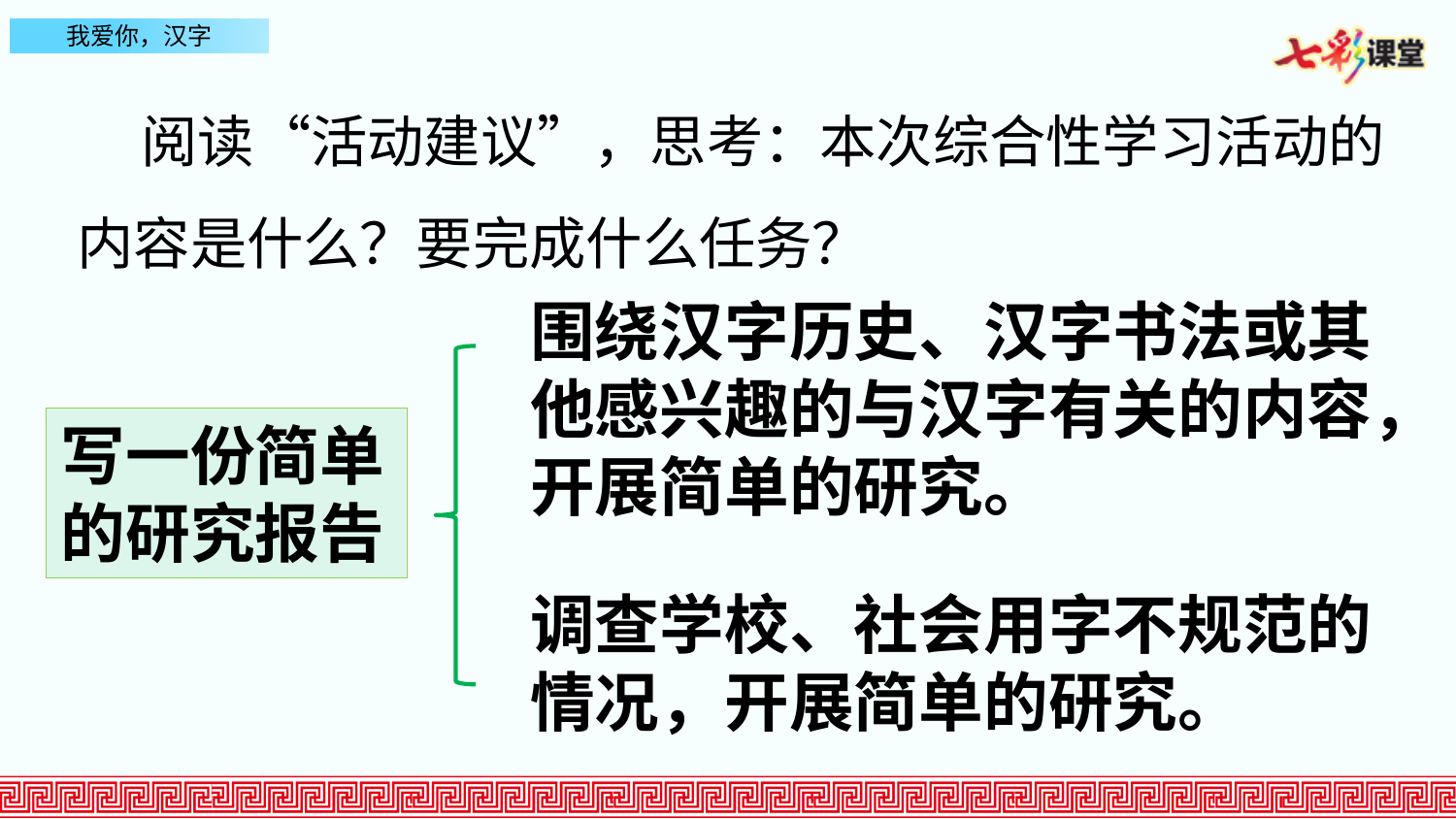

阅读“活动建议”，思考：本次综合性学习活动的内容是什么？要完成什么任务？
围绕汉字历史、汉字书法或其他感兴趣的与汉字有关的内容，开展简单的研究。

写一份简单的研究报告
调查学校、社会用字不规范的情况，开展简单的研究。